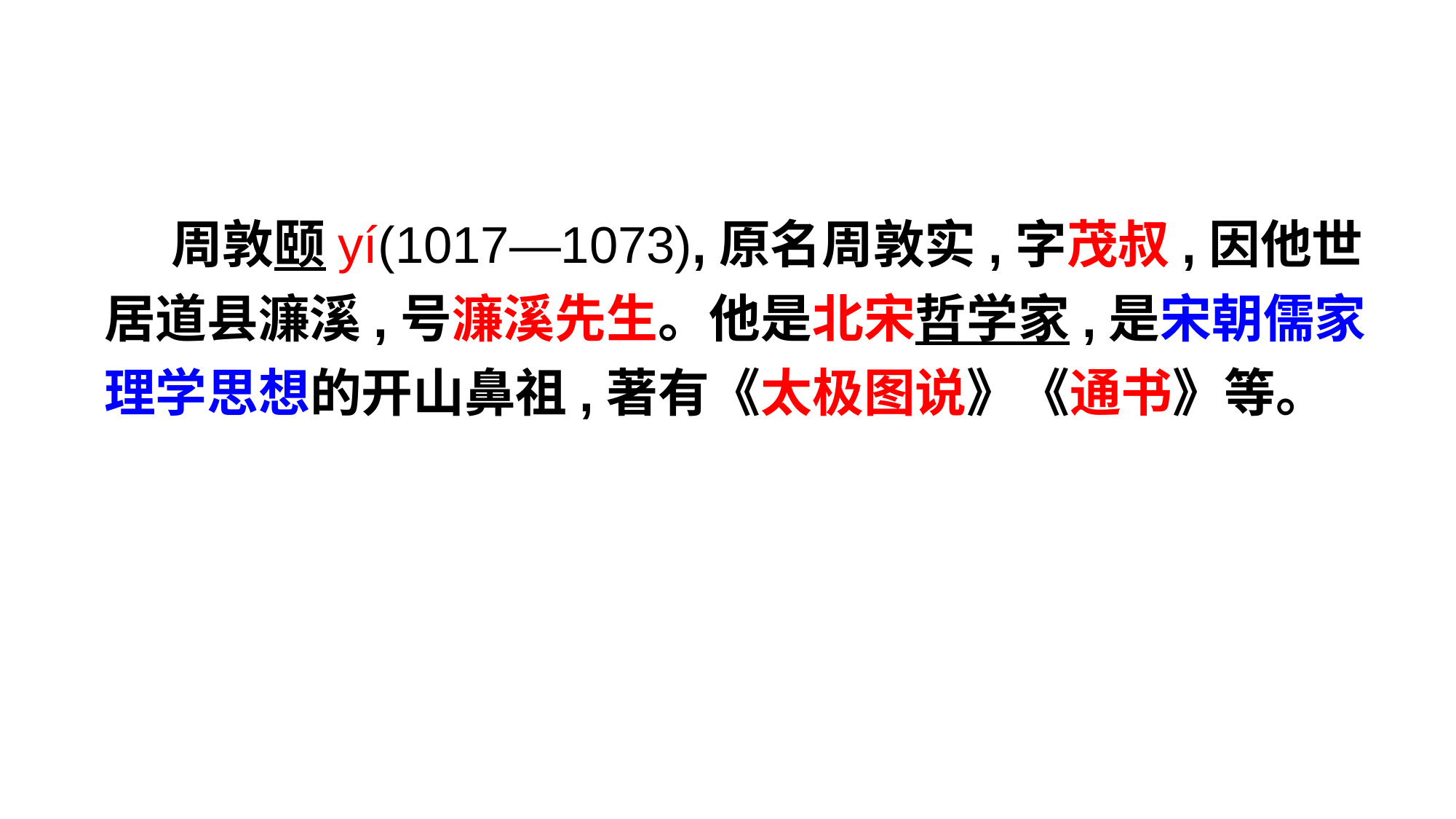

周敦颐yí(1017—1073),原名周敦实,字茂叔,因他世居道县濂溪,号濂溪先生。他是北宋哲学家,是宋朝儒家理学思想的开山鼻祖,著有《太极图说》《通书》等。